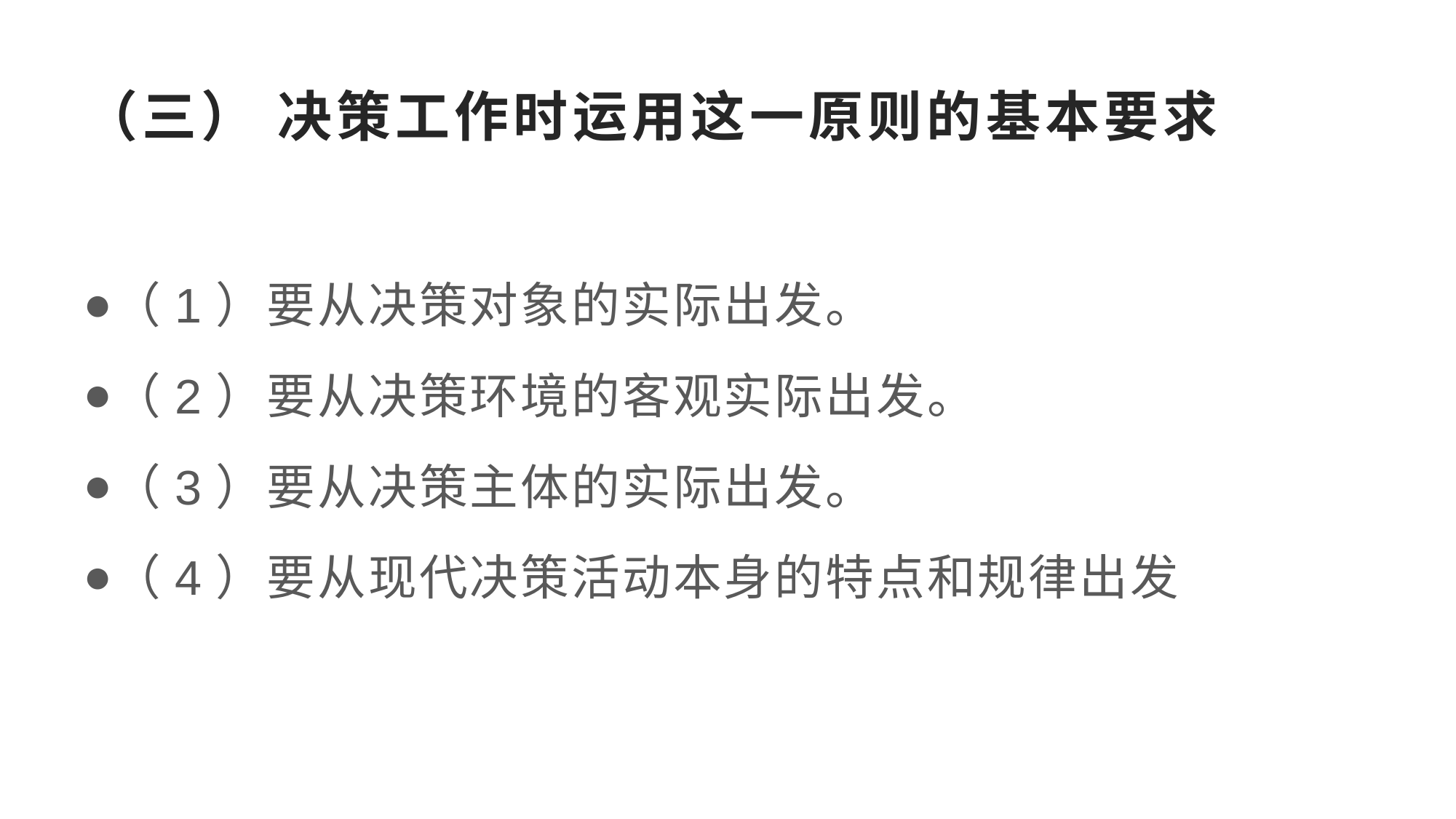

# （三） 决策工作时运用这一原则的基本要求

（1）要从决策对象的实际出发。
（2）要从决策环境的客观实际出发。
（3）要从决策主体的实际出发。
（4）要从现代决策活动本身的特点和规律出发